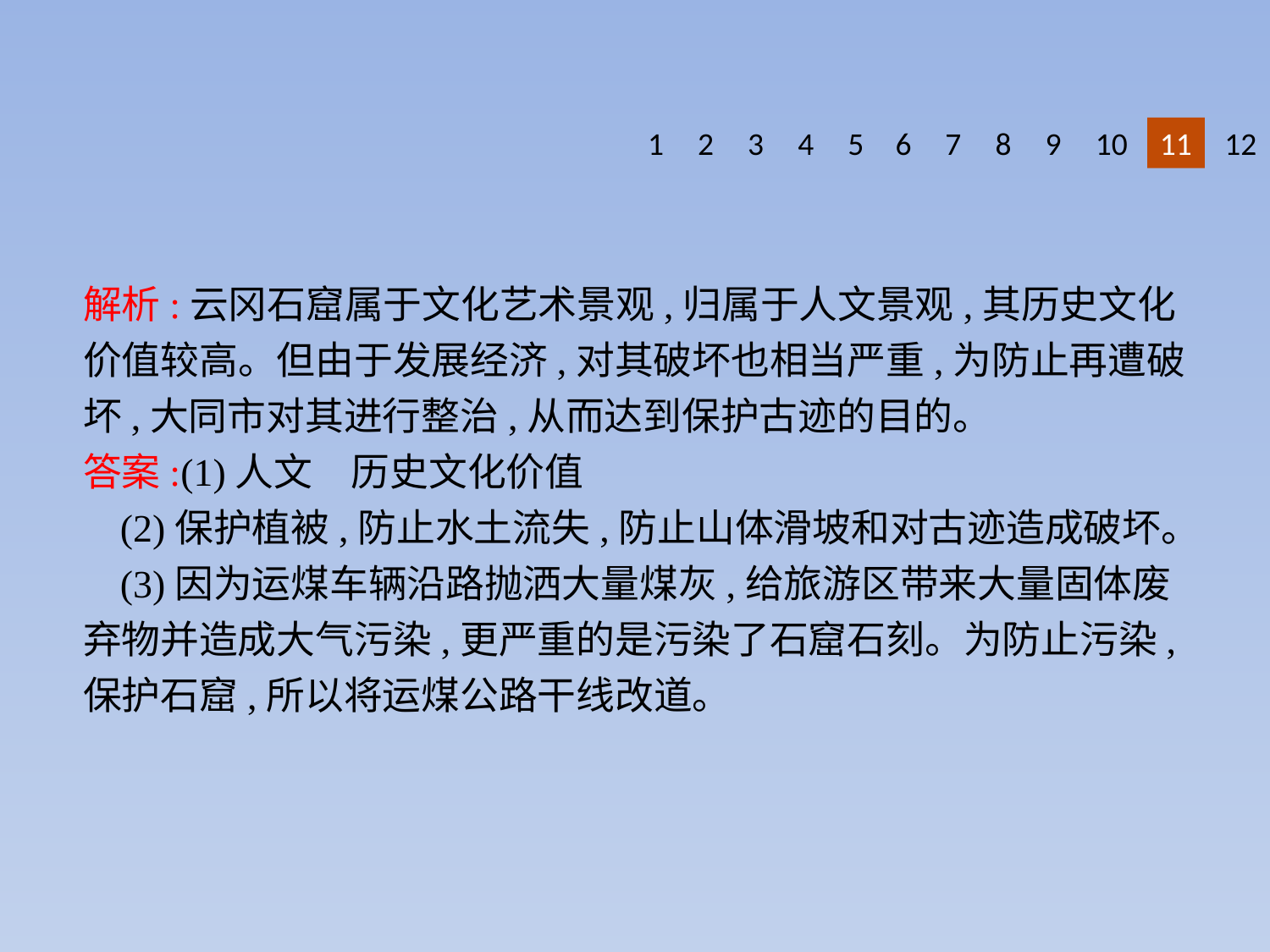

1
2
3
4
5
6
7
8
9
10
11
12
解析:云冈石窟属于文化艺术景观,归属于人文景观,其历史文化价值较高。但由于发展经济,对其破坏也相当严重,为防止再遭破坏,大同市对其进行整治,从而达到保护古迹的目的。
答案:(1)人文　历史文化价值
(2)保护植被,防止水土流失,防止山体滑坡和对古迹造成破坏。
(3)因为运煤车辆沿路抛洒大量煤灰,给旅游区带来大量固体废弃物并造成大气污染,更严重的是污染了石窟石刻。为防止污染,保护石窟,所以将运煤公路干线改道。